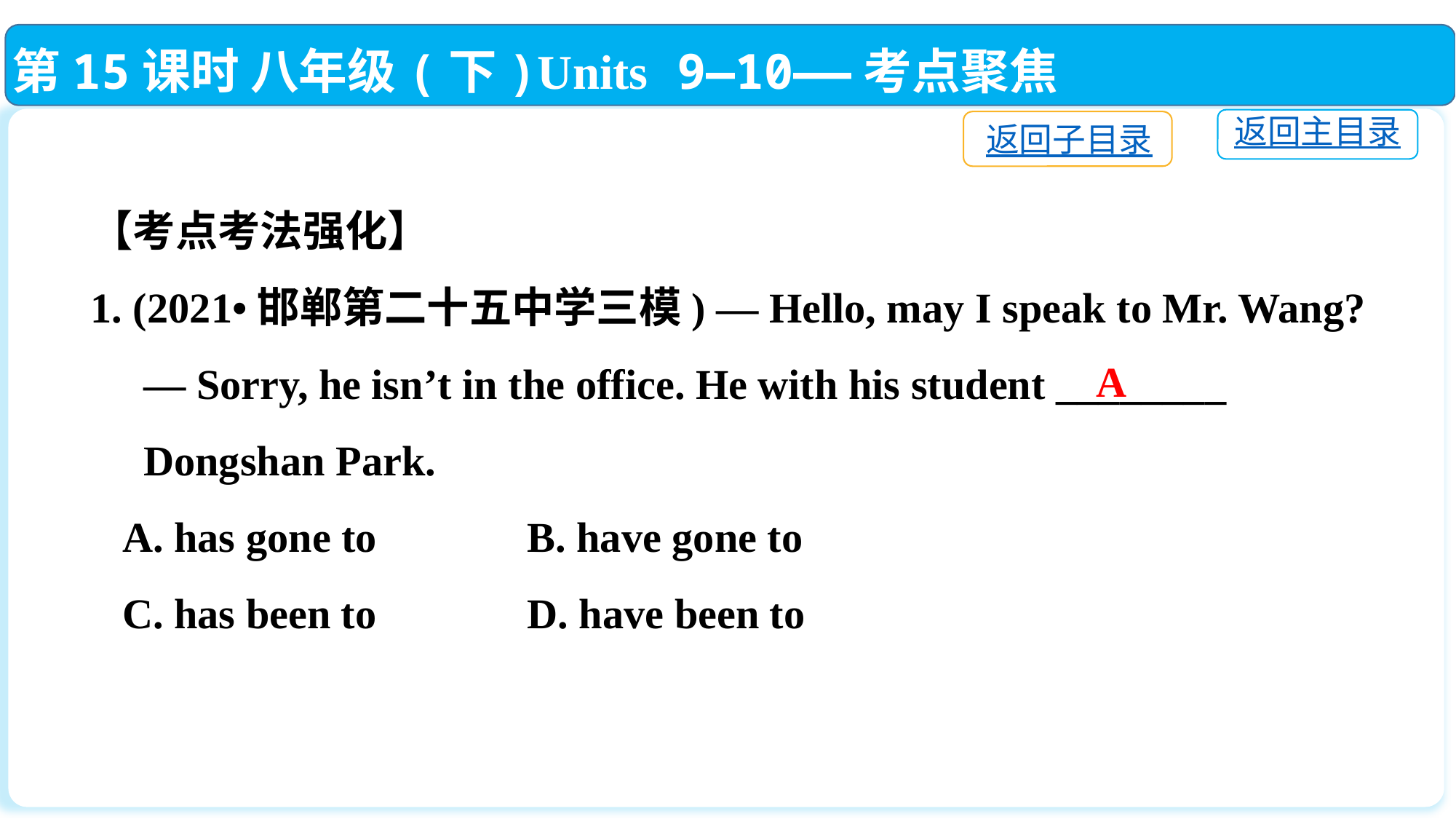

第15课时 八年级(下)Units 9—10——考点聚焦

返回主目录

返回子目录
【考点考法强化】
1. (2021•邯郸第二十五中学三模) — Hello, may I speak to Mr. Wang?
     — Sorry, he isn’t in the office. He with his student ________
     Dongshan Park.
   A. has gone to　 	B. have gone to
   C. has been to　 	D. have been to
A